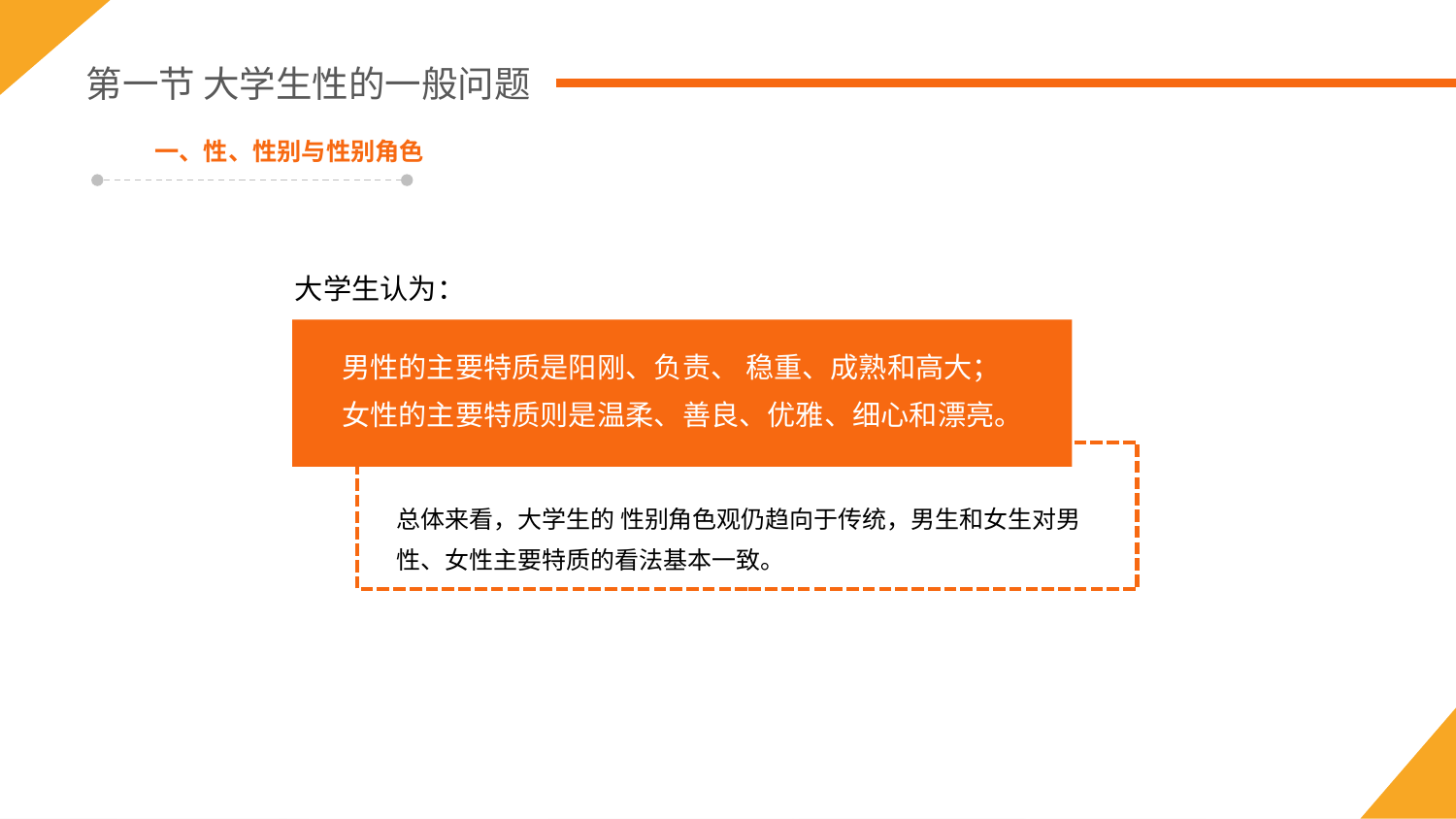

第一节 大学生性的一般问题
一、性、性别与性别角色
大学生认为：

男性的主要特质是阳刚、负责、 稳重、成熟和高大；
女性的主要特质则是温柔、善良、优雅、细心和漂亮。

总体来看，大学生的 性别角色观仍趋向于传统，男生和女生对男性、女性主要特质的看法基本一致。